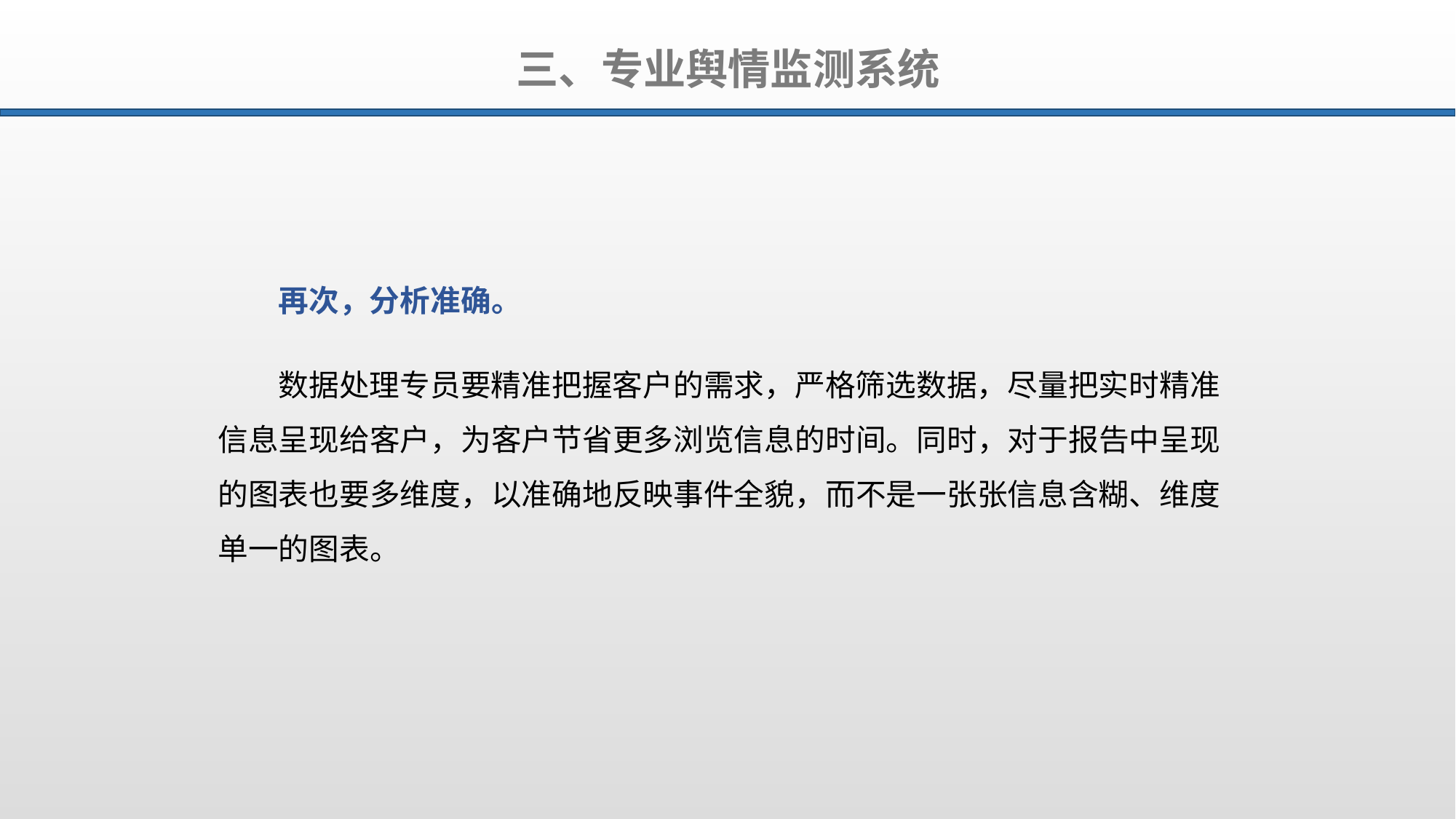

三、专业舆情监测系统

再次，分析准确。
数据处理专员要精准把握客户的需求，严格筛选数据，尽量把实时精准信息呈现给客户，为客户节省更多浏览信息的时间。同时，对于报告中呈现的图表也要多维度，以准确地反映事件全貌，而不是一张张信息含糊、维度单一的图表。